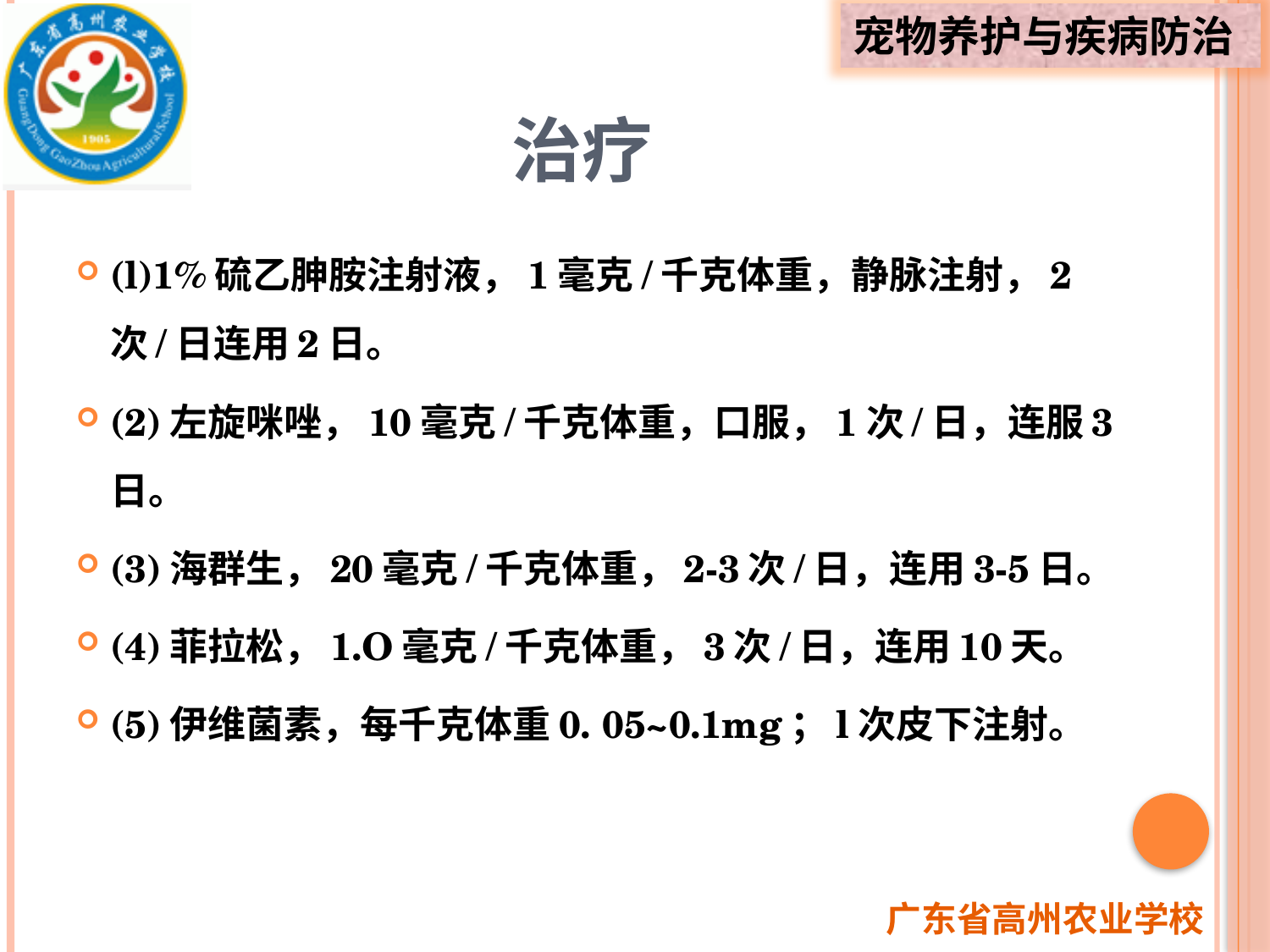

# 治疗
(l)1%硫乙胂胺注射液，1毫克/千克体重，静脉注射，2次/日连用2日。
(2)左旋咪唑，10毫克/千克体重，口服，1次/日，连服3日。
(3)海群生，20毫克/千克体重，2-3次/日，连用3-5日。
(4)菲拉松，1.O毫克/千克体重，3次/日，连用10天。
(5)伊维菌素，每千克体重0. 05~0.1mg；l次皮下注射。